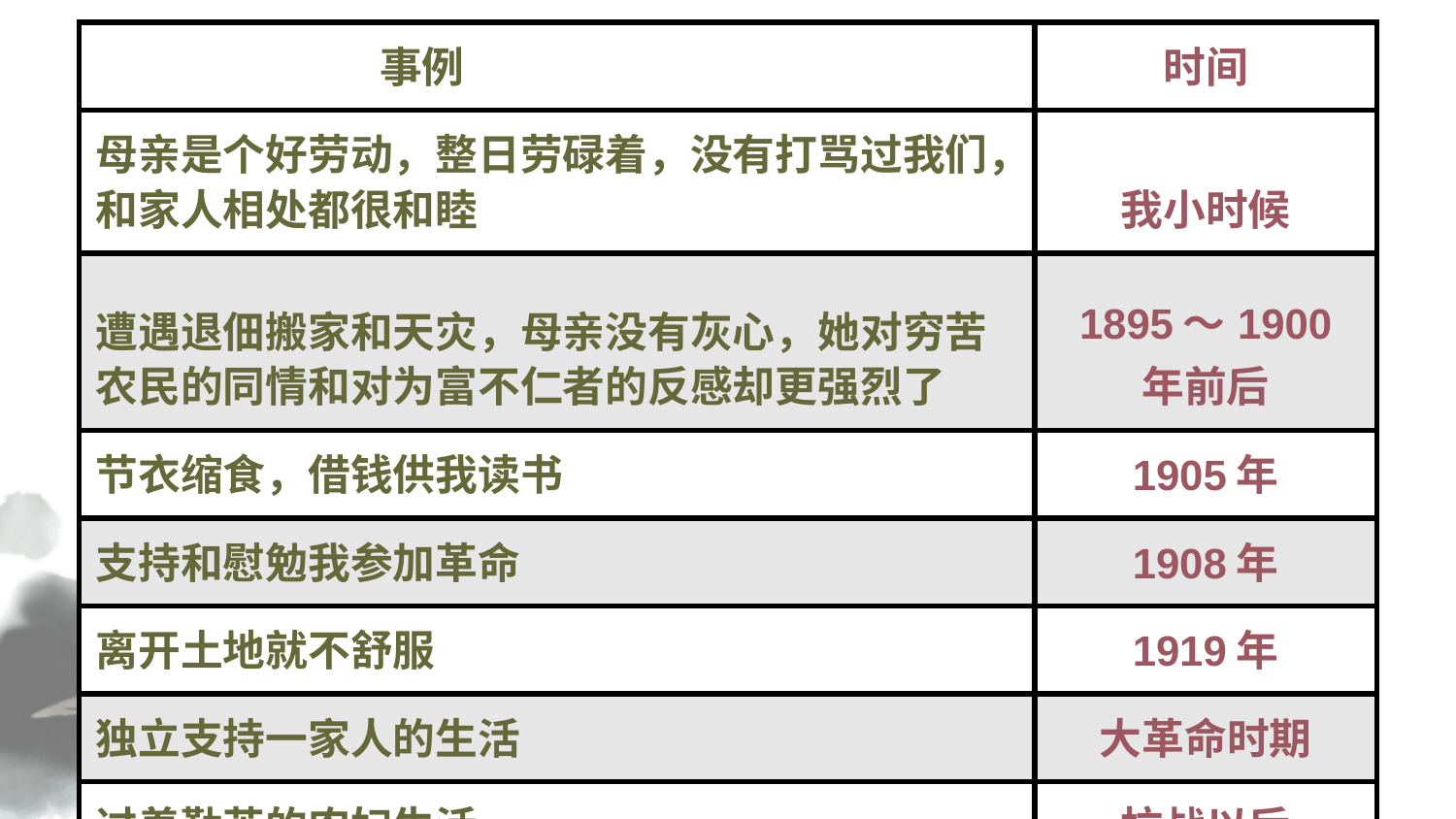

| 事例 | 时间 |
| --- | --- |
| 母亲是个好劳动，整日劳碌着，没有打骂过我们，和家人相处都很和睦 | 我小时候 |
| 遭遇退佃搬家和天灾，母亲没有灰心，她对穷苦农民的同情和对为富不仁者的反感却更强烈了 | 1895～1900 年前后 |
| 节衣缩食，借钱供我读书 | 1905年 |
| 支持和慰勉我参加革命 | 1908年 |
| 离开土地就不舒服 | 1919年 |
| 独立支持一家人的生活 | 大革命时期 |
| 过着勤苦的农妇生活 | 抗战以后 |